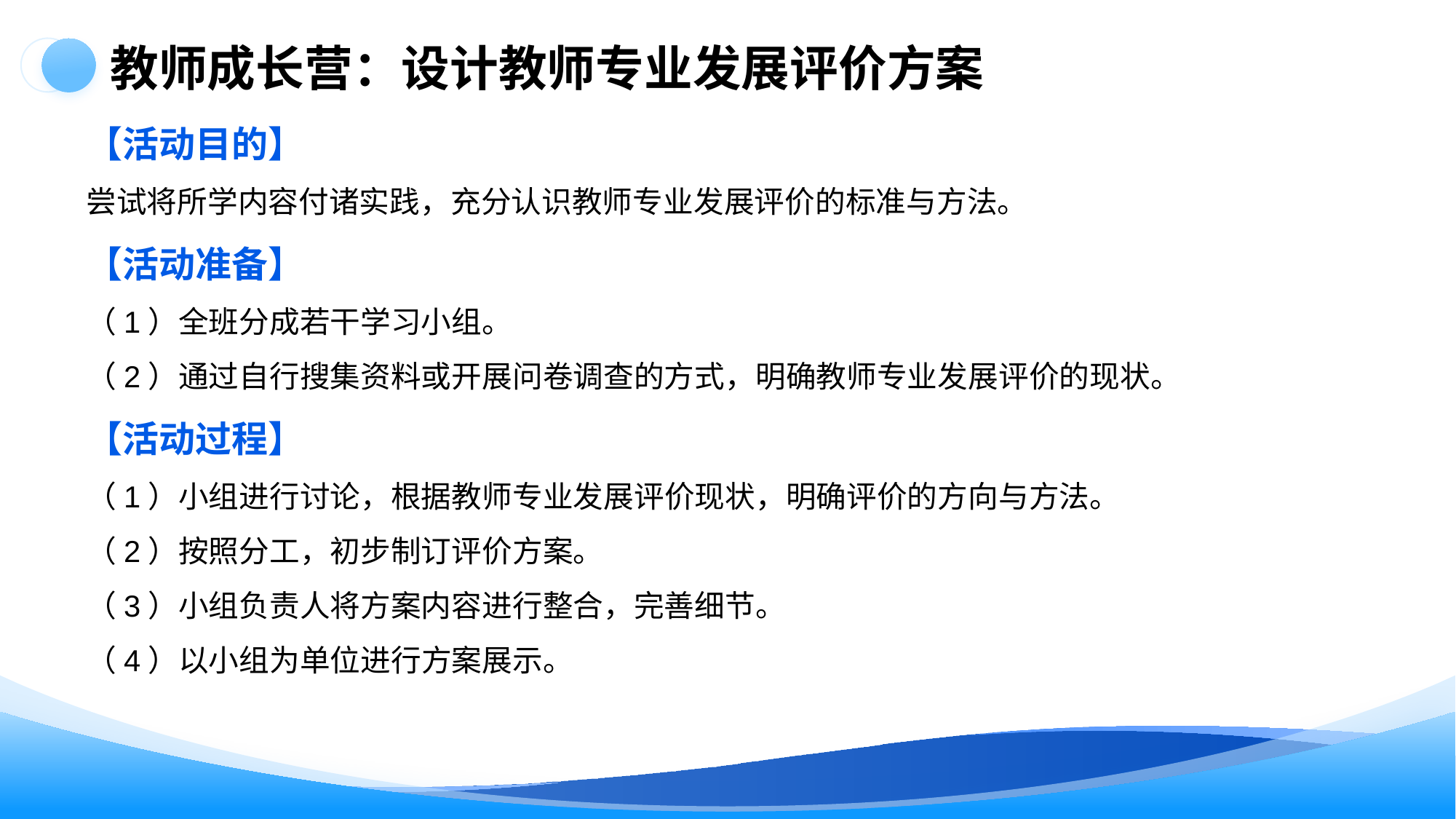

教师成长营：设计教师专业发展评价方案

【活动目的】
尝试将所学内容付诸实践，充分认识教师专业发展评价的标准与方法。
【活动准备】
（1）全班分成若干学习小组。
（2）通过自行搜集资料或开展问卷调查的方式，明确教师专业发展评价的现状。
【活动过程】
（1）小组进行讨论，根据教师专业发展评价现状，明确评价的方向与方法。
（2）按照分工，初步制订评价方案。
（3）小组负责人将方案内容进行整合，完善细节。
（4）以小组为单位进行方案展示。